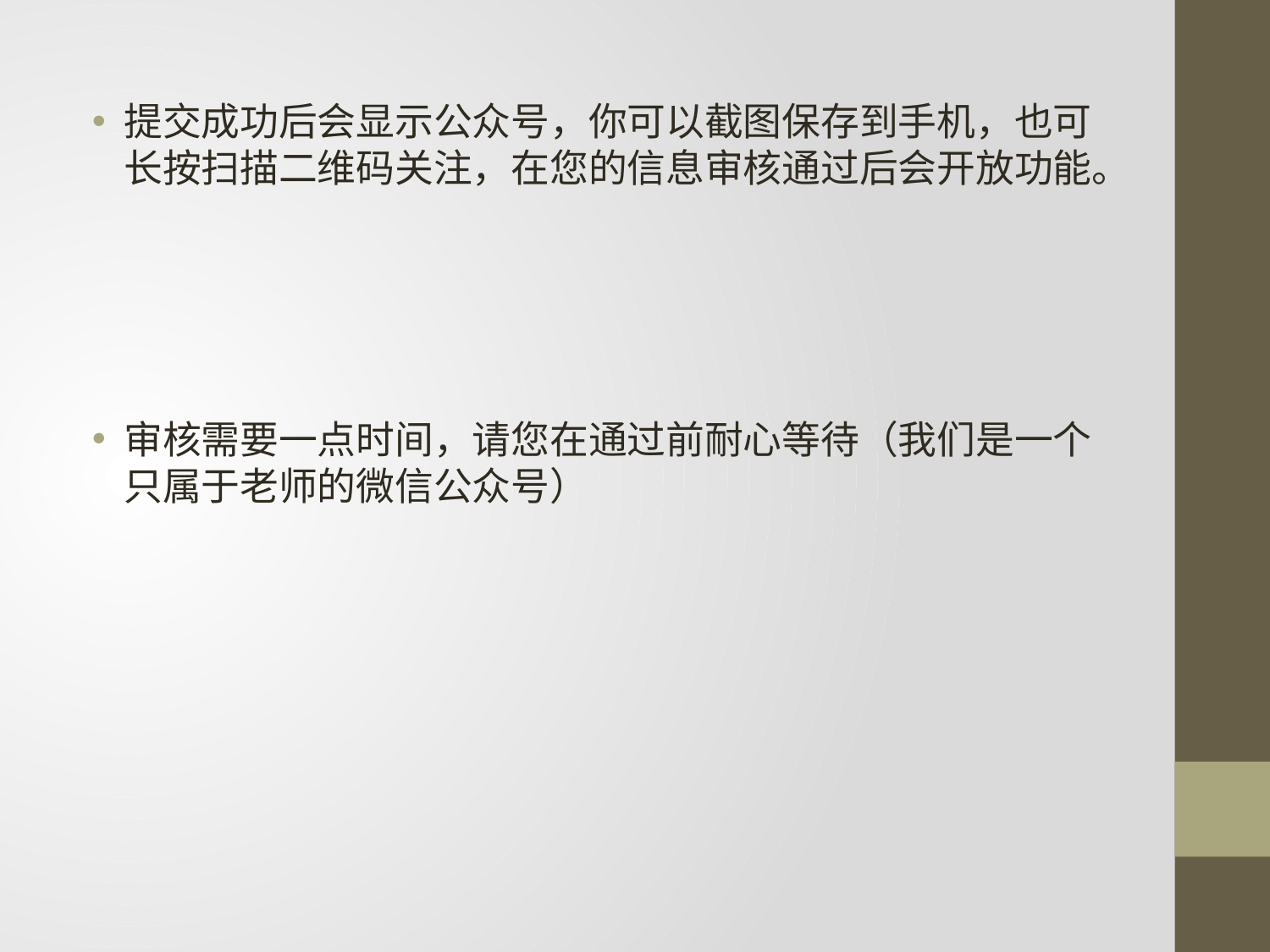

提交成功后会显示公众号，你可以截图保存到手机，也可长按扫描二维码关注，在您的信息审核通过后会开放功能。

审核需要一点时间，请您在通过前耐心等待（我们是一个只属于老师的微信公众号）